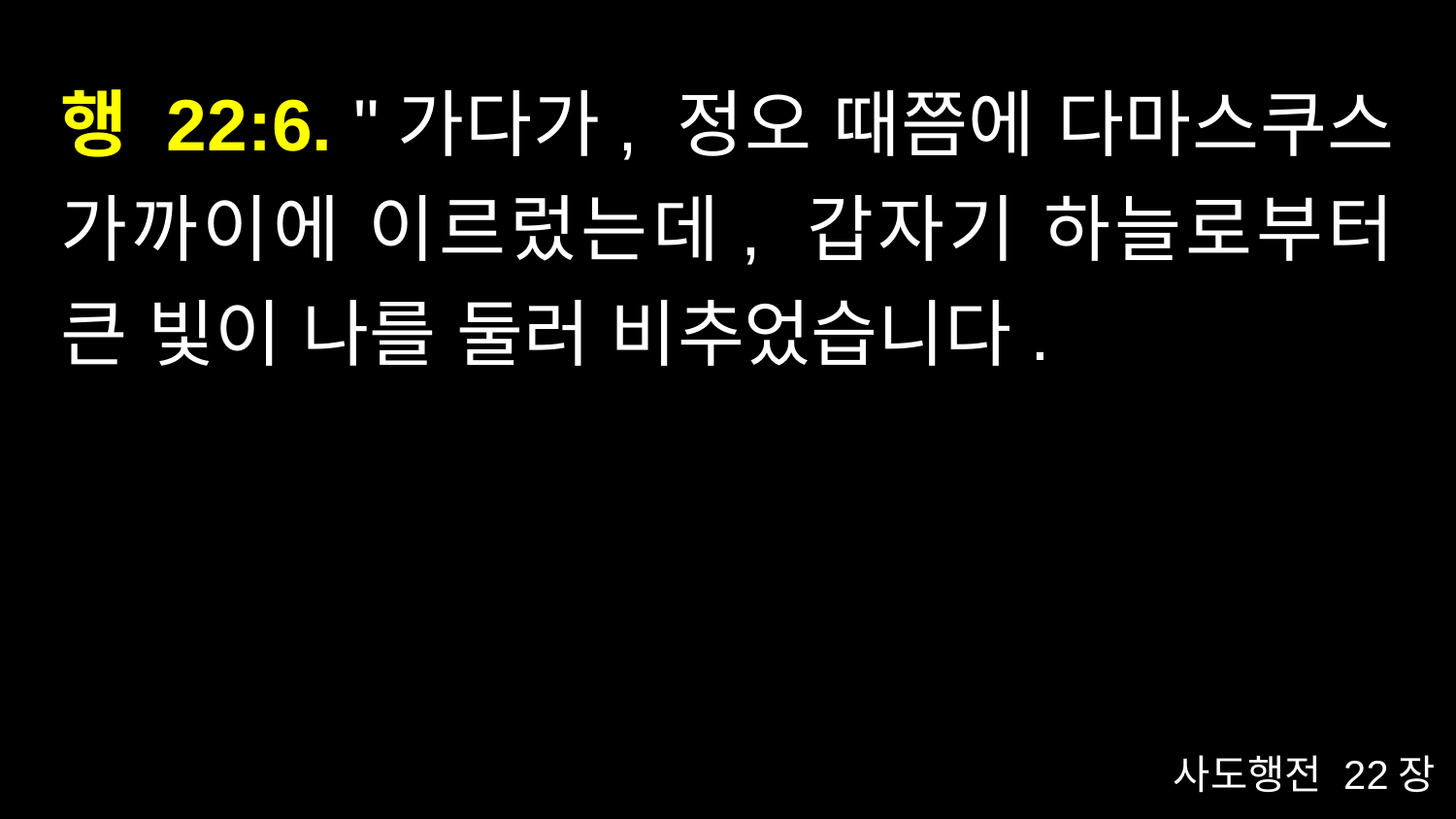

# 행 22:6. "가다가, 정오 때쯤에 다마스쿠스 가까이에 이르렀는데, 갑자기 하늘로부터 큰 빛이 나를 둘러 비추었습니다.
사도행전 22장